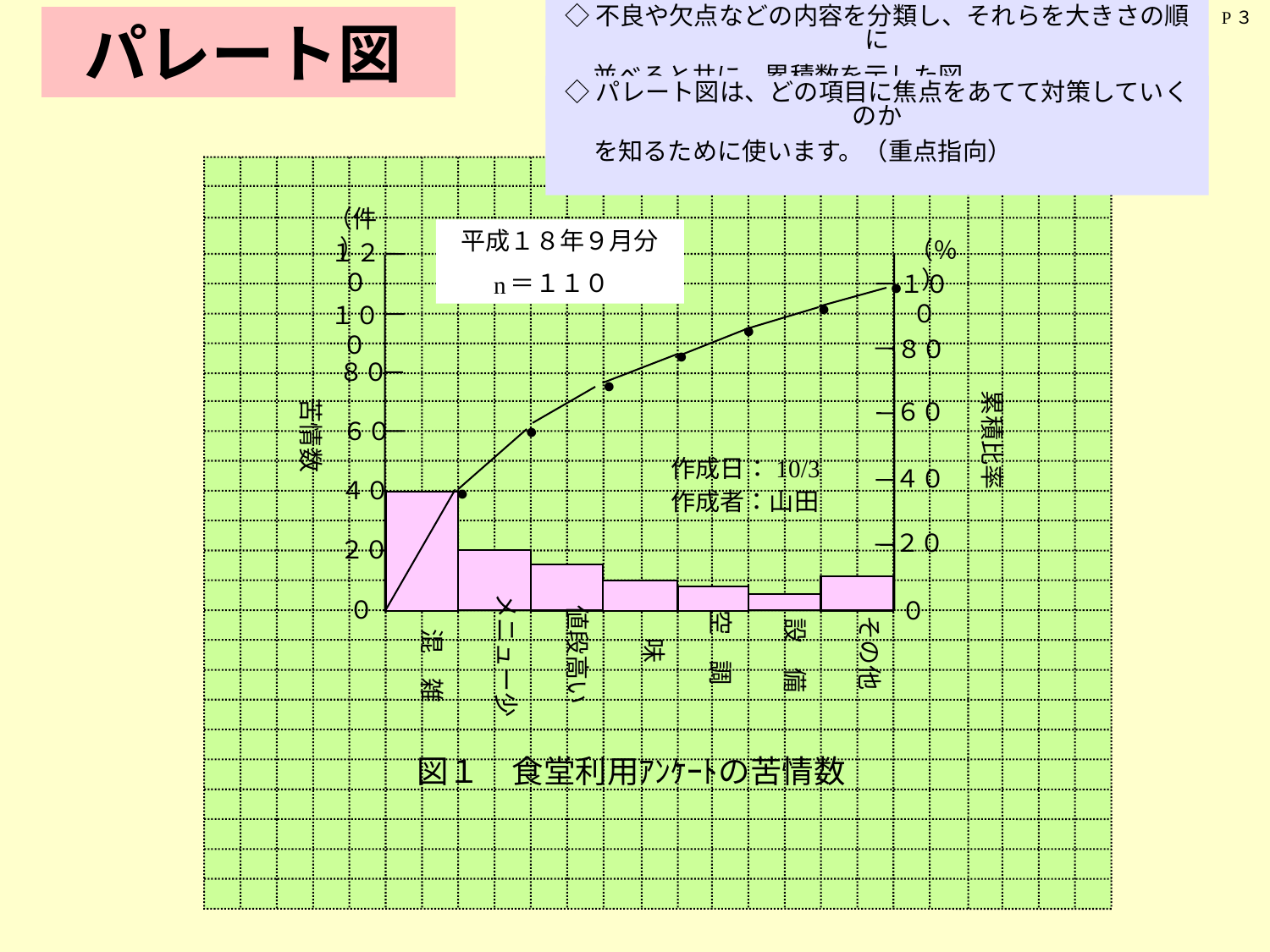

◇不良や欠点などの内容を分類し、それらを大きさの順に
　並べると共に、累積数を示した図。
P３
 パレート図
◇パレート図は、どの項目に焦点をあてて対策していくのか
　を知るために使います。（重点指向）

（件）
平成１８年９月分
＝１１０
（％）
１２０
１００
n
●

苦情数
●
１００

累積比率
●

８０
●

８０
●

６０
６０
●

作成日：10/3
４０
４０
●
作成者：山田

２０
２０

メニュー少
値段高い

０
混　雑
０
味
空　調

設　備
その他
図１　食堂利用ｱﾝｹｰﾄの苦情数